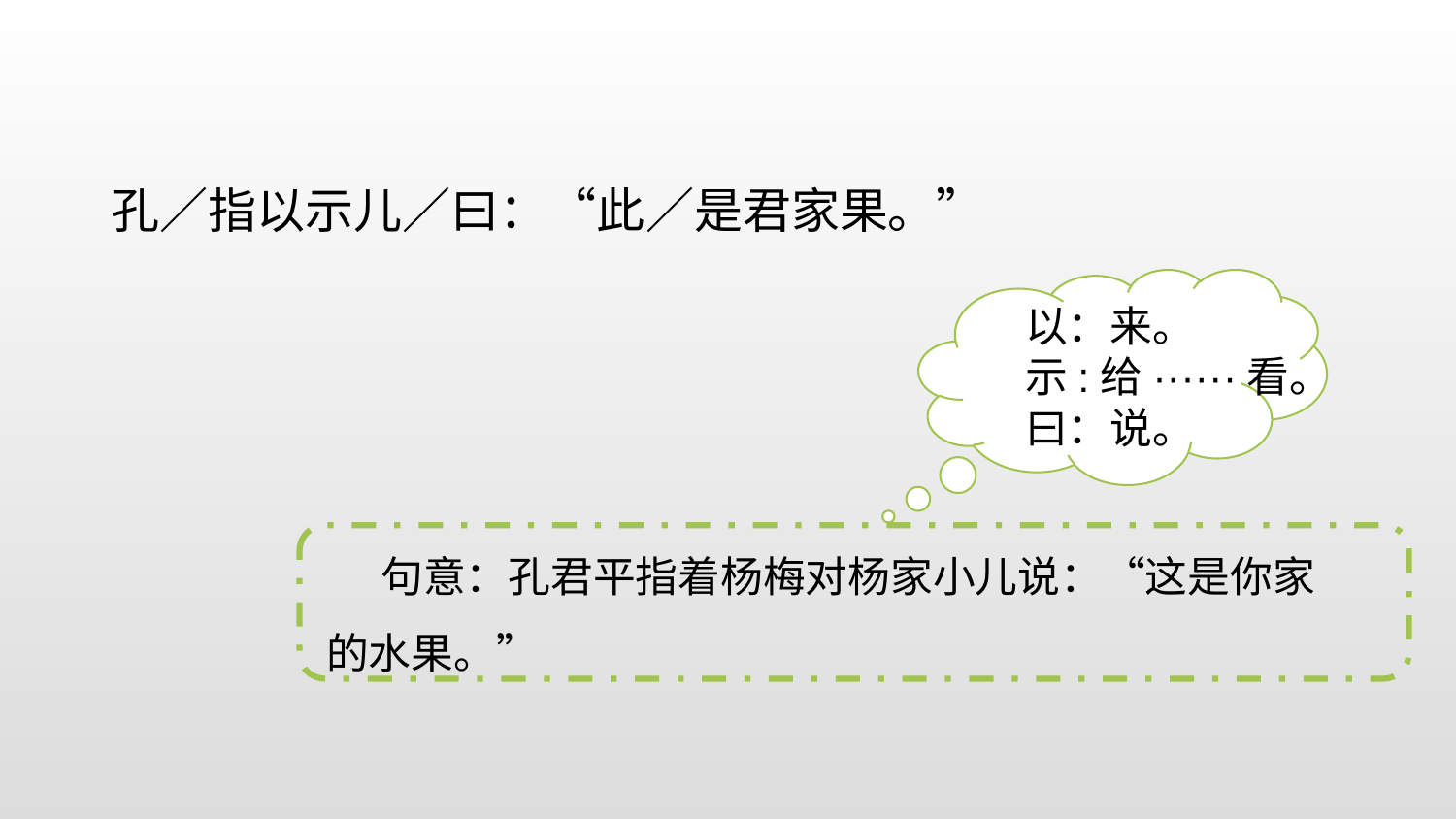

孔／指以示儿／曰：“此／是君家果。”

以：来。
示:给······看。
曰：说。
句意：孔君平指着杨梅对杨家小儿说：“这是你家的水果。”